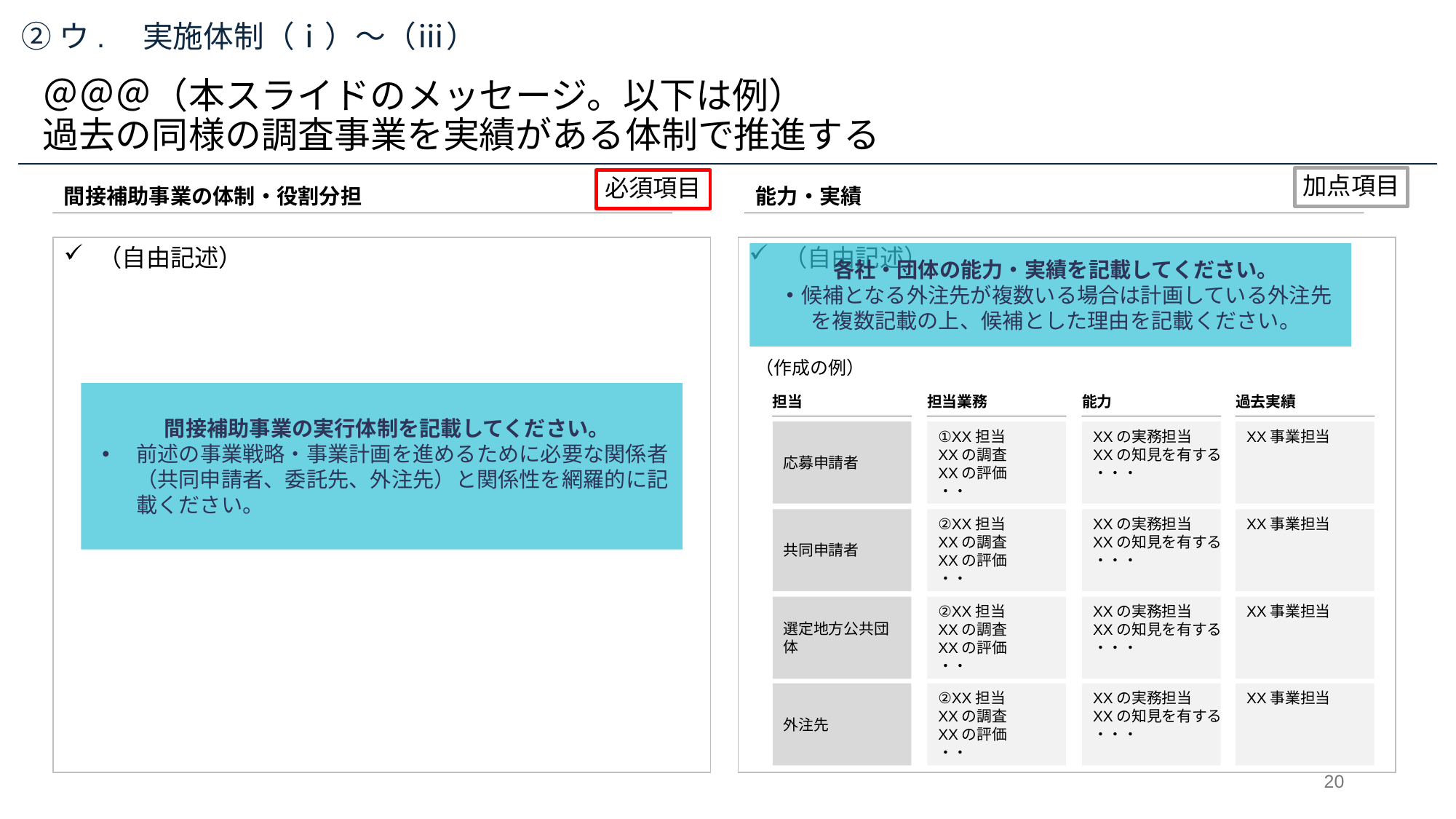

②ウ.　実施体制（ⅰ）～（ⅲ）
＠＠＠（本スライドのメッセージ。以下は例）
過去の同様の調査事業を実績がある体制で推進する
加点項目
必須項目
能力・実績
間接補助事業の体制・役割分担
（自由記述）
（自由記述）
各社・団体の能力・実績を記載してください。
・候補となる外注先が複数いる場合は計画している外注先を複数記載の上、候補とした理由を記載ください。
（作成の例）
間接補助事業の実行体制を記載してください。
前述の事業戦略・事業計画を進めるために必要な関係者（共同申請者、委託先、外注先）と関係性を網羅的に記載ください。
担当
担当業務
能力
過去実績
応募申請者
①XX担当
XXの調査
XXの評価
・・
XXの実務担当
XXの知見を有する
・・・
XX事業担当
共同申請者
②XX担当
XXの調査
XXの評価
・・
XXの実務担当
XXの知見を有する
・・・
XX事業担当
選定地方公共団体
②XX担当
XXの調査
XXの評価
・・
XXの実務担当
XXの知見を有する
・・・
XX事業担当
外注先
②XX担当
XXの調査
XXの評価
・・
XXの実務担当
XXの知見を有する
・・・
XX事業担当
20